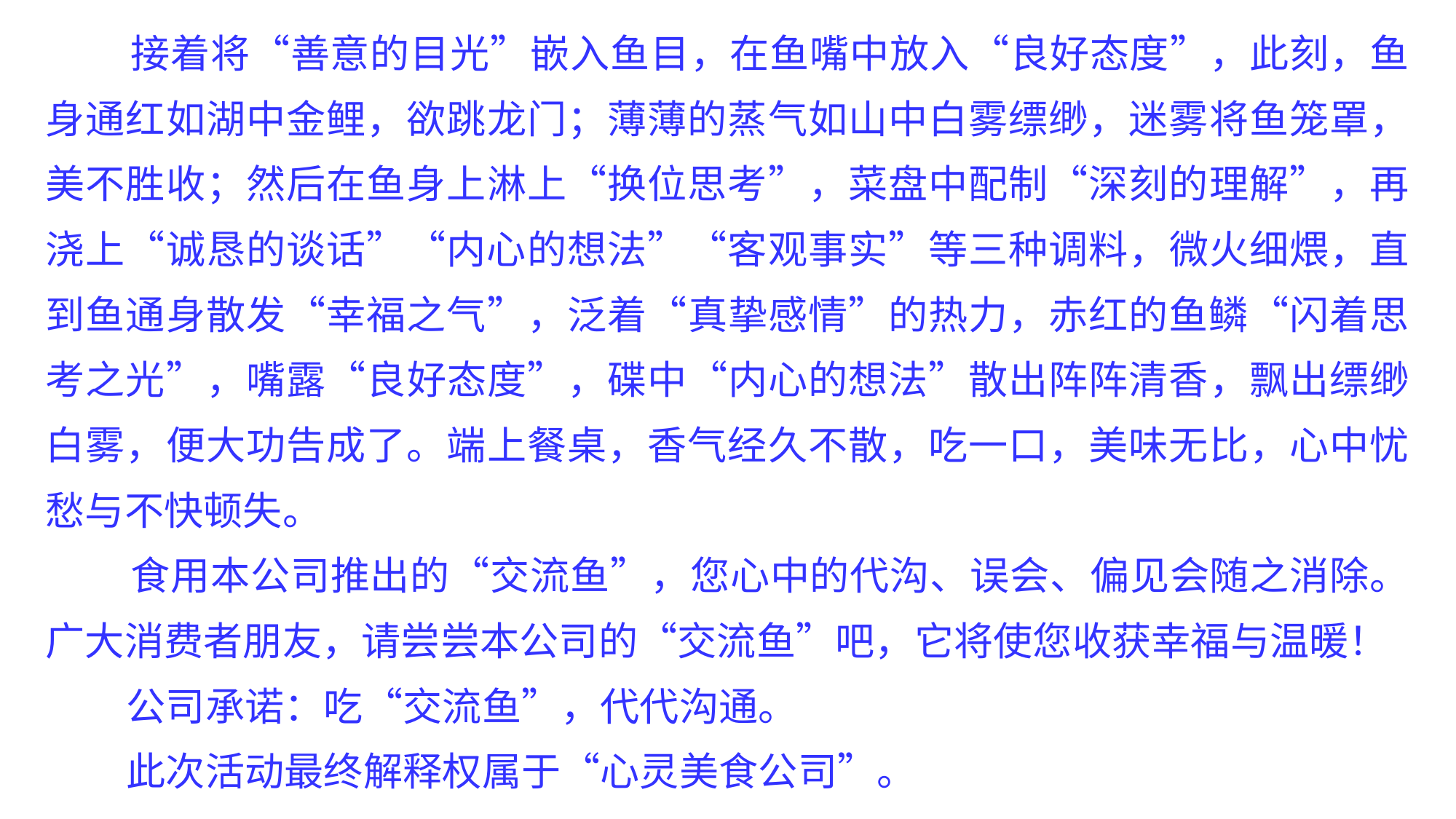

接着将“善意的目光”嵌入鱼目，在鱼嘴中放入“良好态度”，此刻，鱼身通红如湖中金鲤，欲跳龙门；薄薄的蒸气如山中白雾缥缈，迷雾将鱼笼罩，美不胜收；然后在鱼身上淋上“换位思考”，菜盘中配制“深刻的理解”，再浇上“诚恳的谈话”“内心的想法”“客观事实”等三种调料，微火细煨，直到鱼通身散发“幸福之气”，泛着“真挚感情”的热力，赤红的鱼鳞“闪着思考之光”，嘴露“良好态度”，碟中“内心的想法”散出阵阵清香，飘出缥缈白雾，便大功告成了。端上餐桌，香气经久不散，吃一口，美味无比，心中忧愁与不快顿失。
        食用本公司推出的“交流鱼”，您心中的代沟、误会、偏见会随之消除。广大消费者朋友，请尝尝本公司的“交流鱼”吧，它将使您收获幸福与温暖！
        公司承诺：吃“交流鱼”，代代沟通。
        此次活动最终解释权属于“心灵美食公司”。